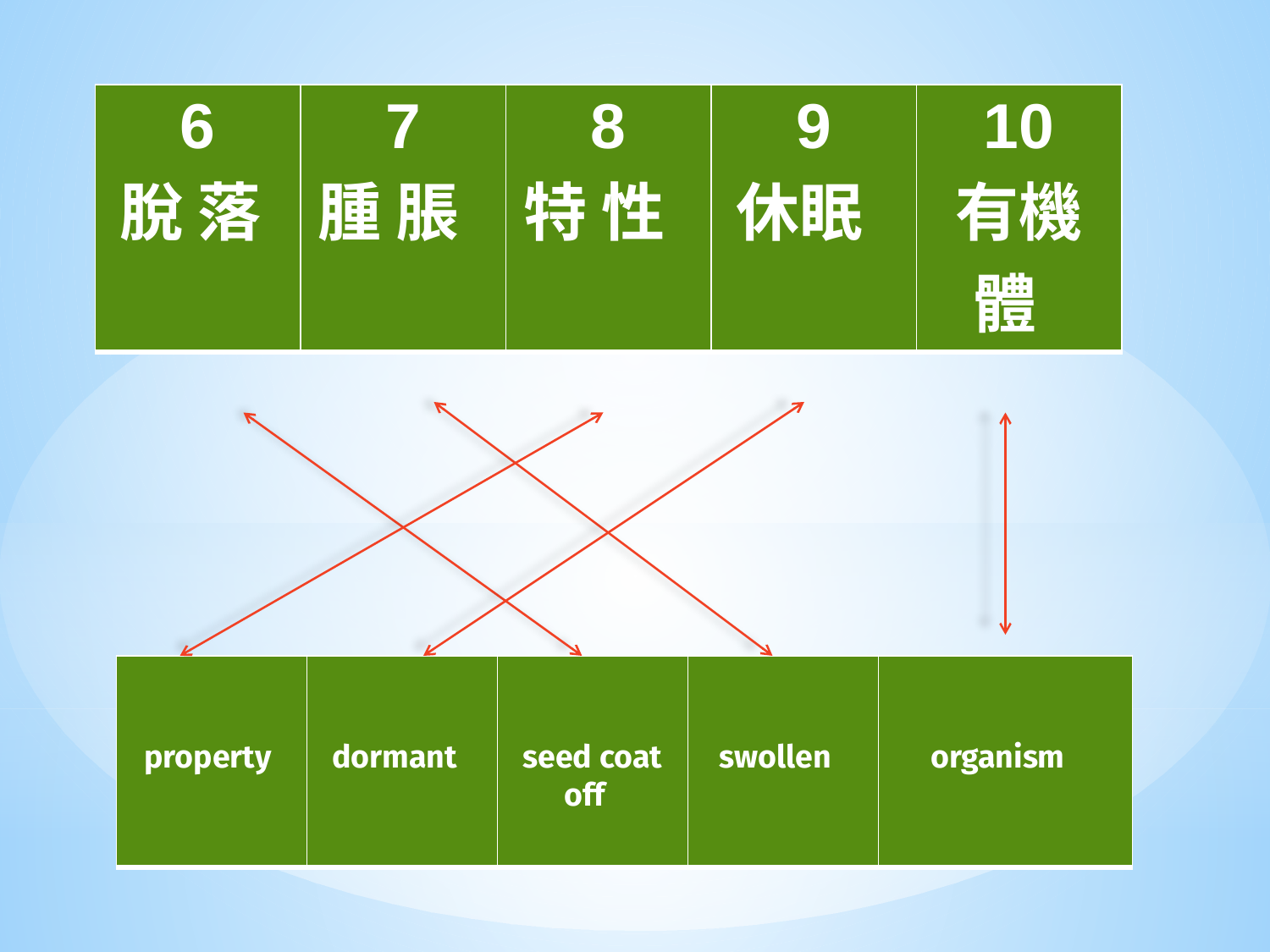

| 6 脫 落 | 7 腫 脹 | 8 特 性 | 9 休眠 | 10 有機體 |
| --- | --- | --- | --- | --- |
| property | dormant | seed coat off | swollen | organism |
| --- | --- | --- | --- | --- |